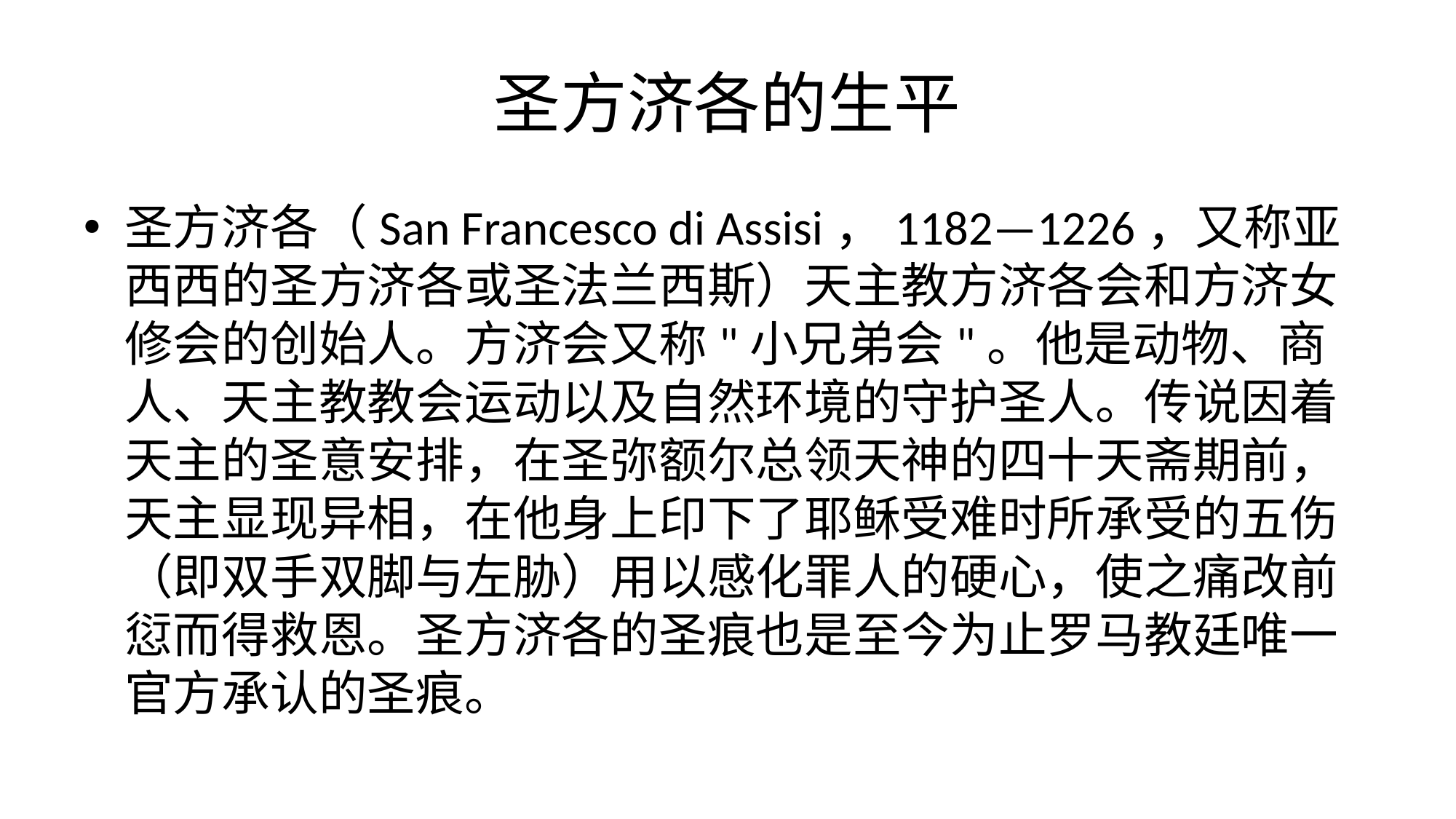

# 圣方济各的生平
圣方济各（San Francesco di Assisi，1182—1226，又称亚西西的圣方济各或圣法兰西斯）天主教方济各会和方济女修会的创始人。方济会又称"小兄弟会"。他是动物、商人、天主教教会运动以及自然环境的守护圣人。传说因着天主的圣意安排，在圣弥额尔总领天神的四十天斋期前，天主显现异相，在他身上印下了耶稣受难时所承受的五伤（即双手双脚与左胁）用以感化罪人的硬心，使之痛改前愆而得救恩。圣方济各的圣痕也是至今为止罗马教廷唯一官方承认的圣痕。